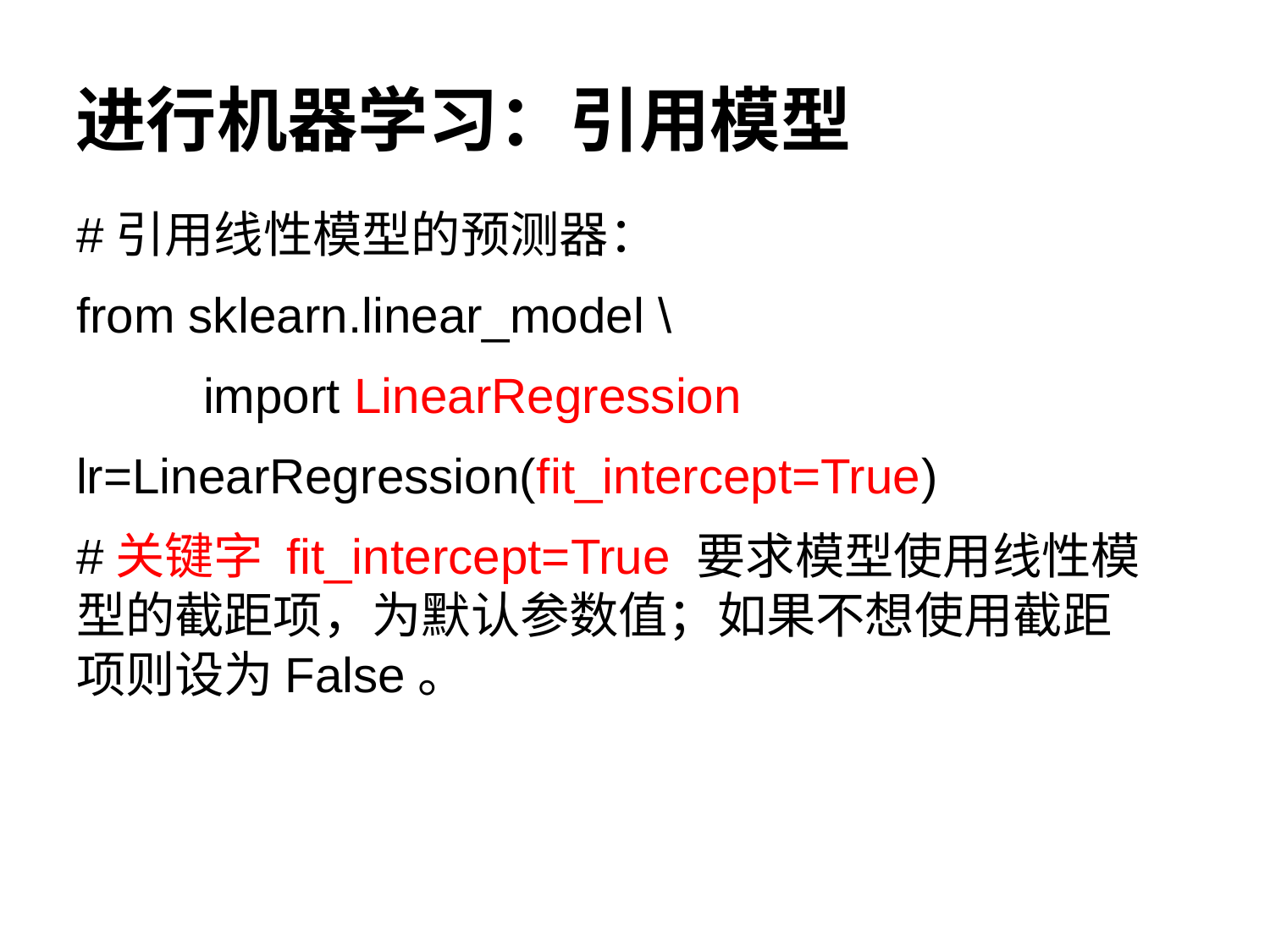

# 进行机器学习：引用模型
#引用线性模型的预测器：
from sklearn.linear_model \
	import LinearRegression
lr=LinearRegression(fit_intercept=True)
#关键字 fit_intercept=True 要求模型使用线性模型的截距项，为默认参数值；如果不想使用截距项则设为False。